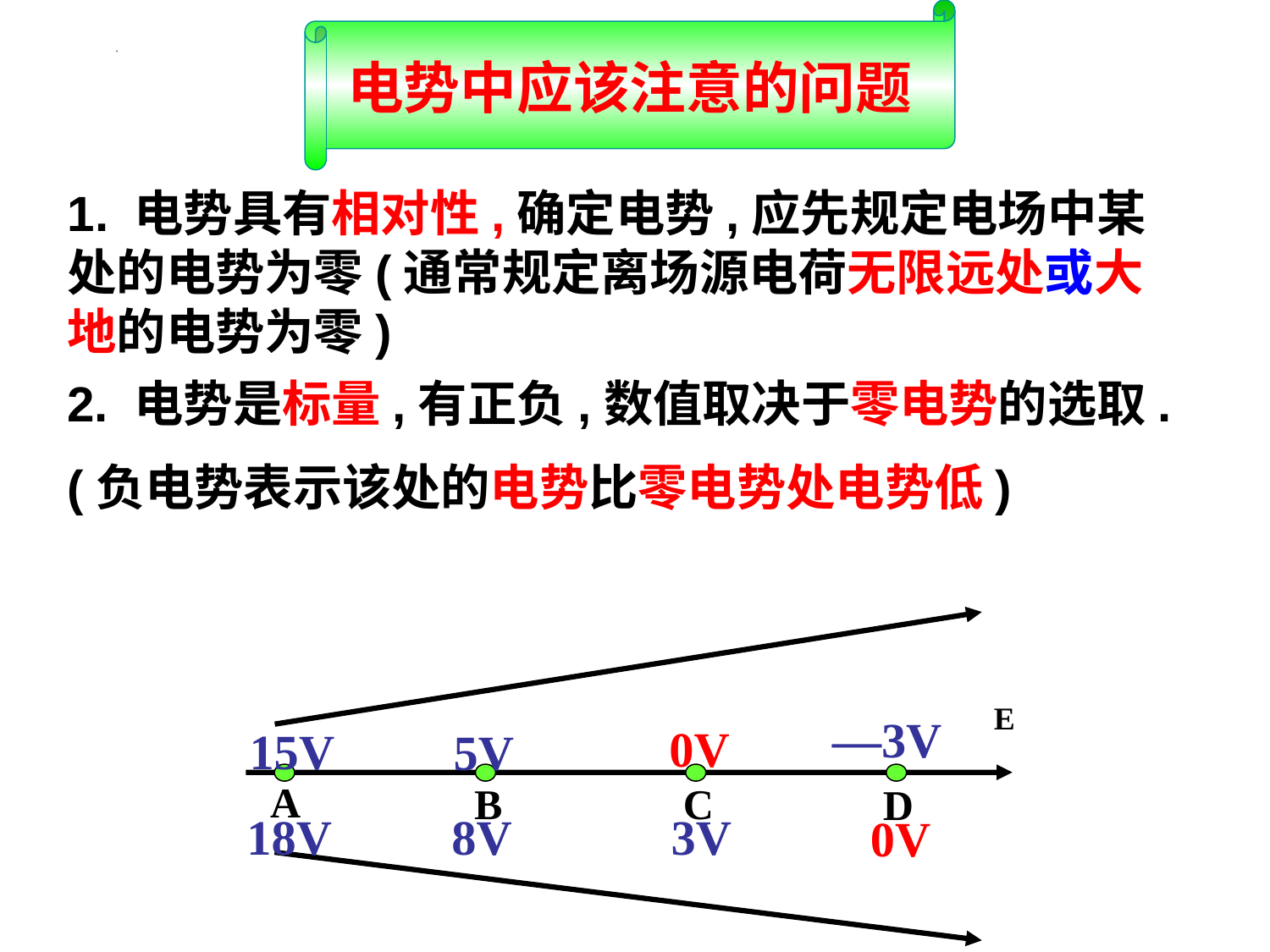

电势中应该注意的问题
1. 电势具有相对性,确定电势,应先规定电场中某处的电势为零(通常规定离场源电荷无限远处或大地的电势为零)
2. 电势是标量,有正负,数值取决于零电势的选取.
(负电势表示该处的电势比零电势处电势低)

E
—3V
0V
15V
5V

A
B
C
D
3V
18V
8V
0V